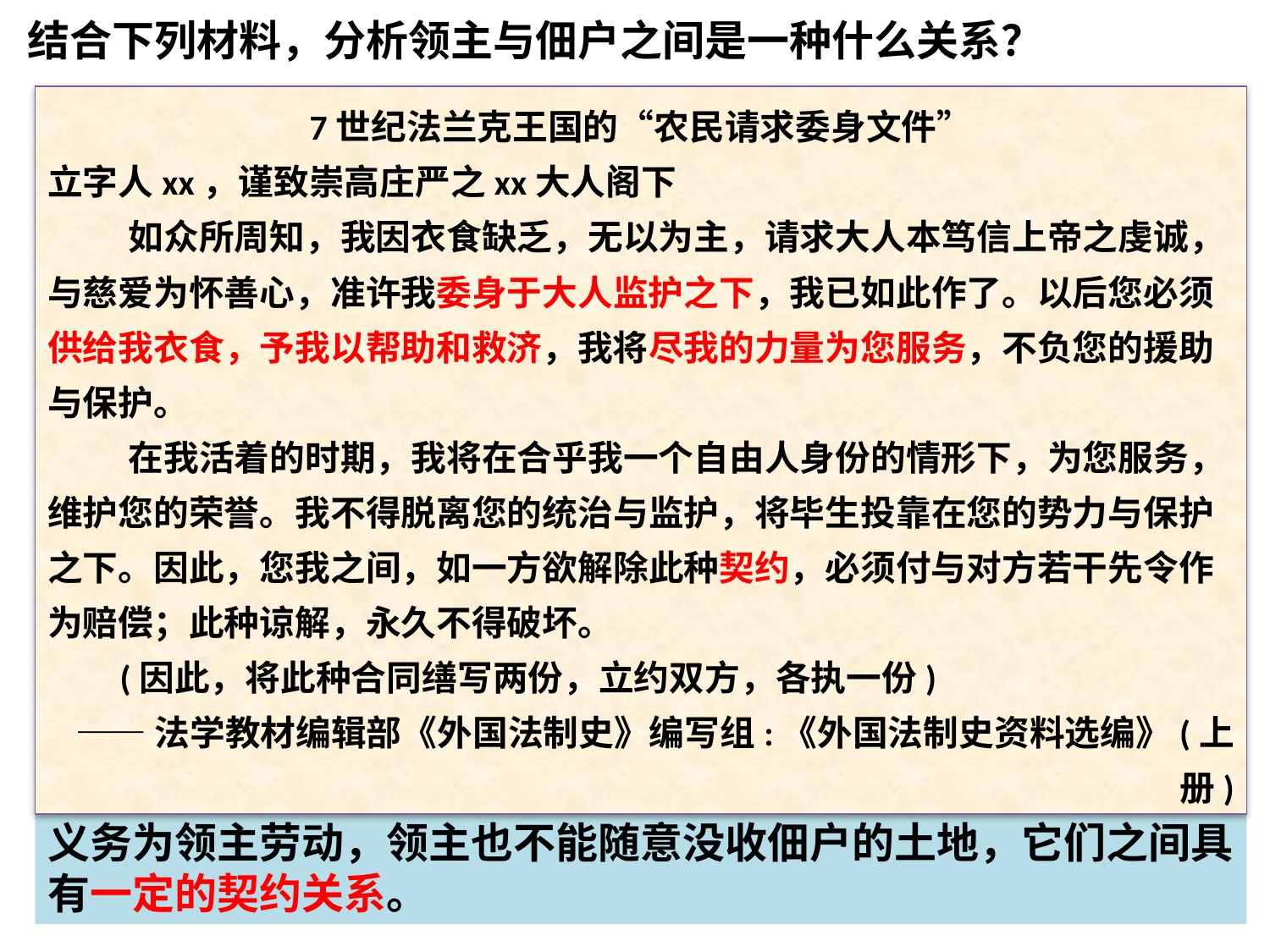

结合下列材料，分析领主与佃户之间是一种什么关系？
7世纪法兰克王国的“农民请求委身文件”
立字人xx，谨致崇高庄严之xx大人阁下
         如众所周知，我因衣食缺乏，无以为主，请求大人本笃信上帝之虔诚，与慈爱为怀善心，准许我委身于大人监护之下，我已如此作了。以后您必须供给我衣食，予我以帮助和救济，我将尽我的力量为您服务，不负您的援助与保护。
         在我活着的时期，我将在合乎我一个自由人身份的情形下，为您服务，维护您的荣誉。我不得脱离您的统治与监护，将毕生投靠在您的势力与保护之下。因此，您我之间，如一方欲解除此种契约，必须付与对方若干先令作为赔偿；此种谅解，永久不得破坏。
         (因此，将此种合同缮写两份，立约双方，各执一份)
——法学教材编辑部《外国法制史》编写组:《外国法制史资料选编》(上册)
领主与佃户之间是统治与被统治、剥削与被剥削的关系。佃户有义务为领主劳动，领主也不能随意没收佃户的土地，它们之间具有一定的契约关系。